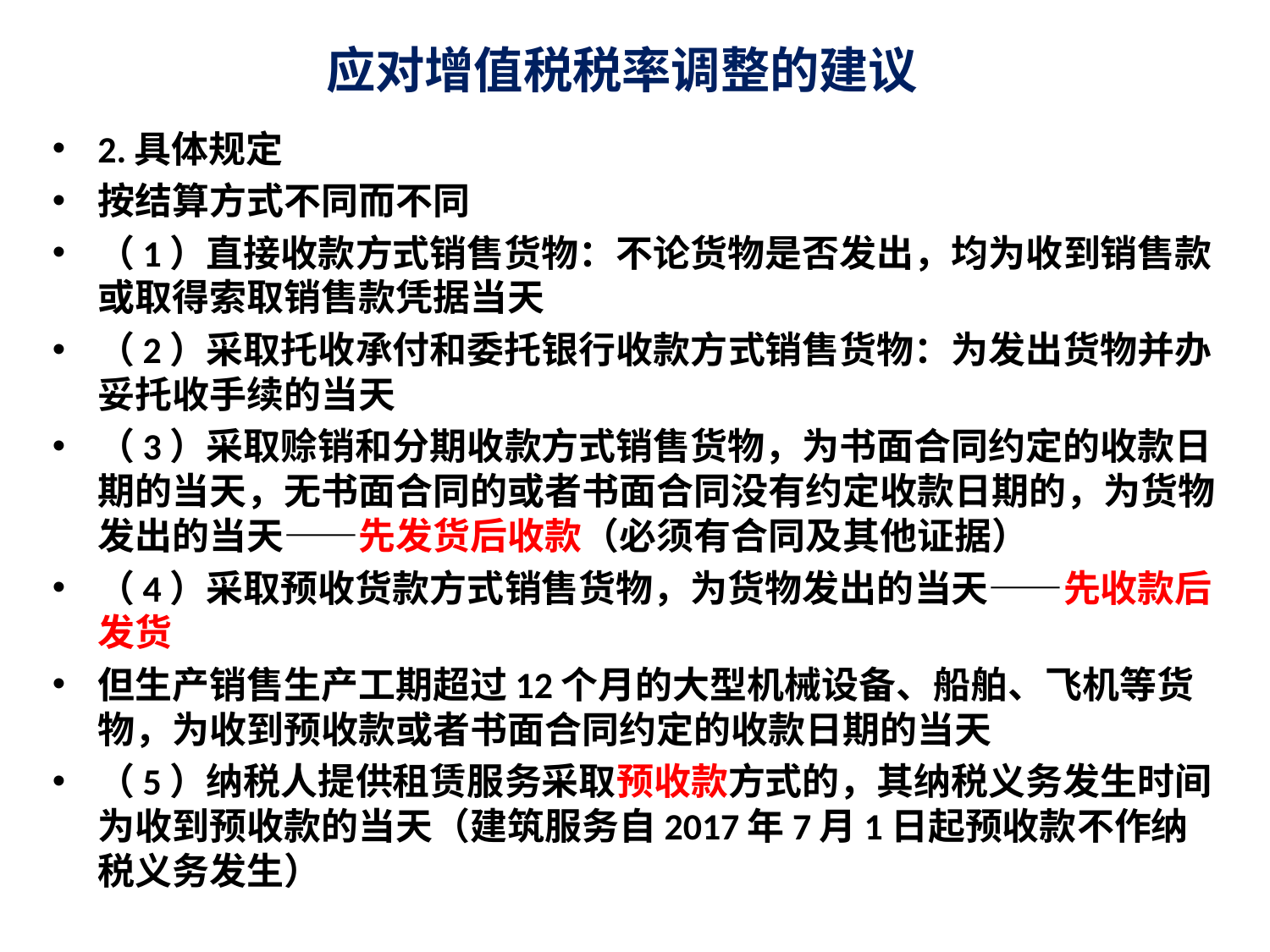

# 应对增值税税率调整的建议
2.具体规定
按结算方式不同而不同
（1）直接收款方式销售货物：不论货物是否发出，均为收到销售款或取得索取销售款凭据当天
（2）采取托收承付和委托银行收款方式销售货物：为发出货物并办妥托收手续的当天
（3）采取赊销和分期收款方式销售货物，为书面合同约定的收款日期的当天，无书面合同的或者书面合同没有约定收款日期的，为货物发出的当天——先发货后收款（必须有合同及其他证据）
（4）采取预收货款方式销售货物，为货物发出的当天——先收款后发货
但生产销售生产工期超过12个月的大型机械设备、船舶、飞机等货物，为收到预收款或者书面合同约定的收款日期的当天
（5）纳税人提供租赁服务采取预收款方式的，其纳税义务发生时间为收到预收款的当天（建筑服务自2017年7月1日起预收款不作纳税义务发生）